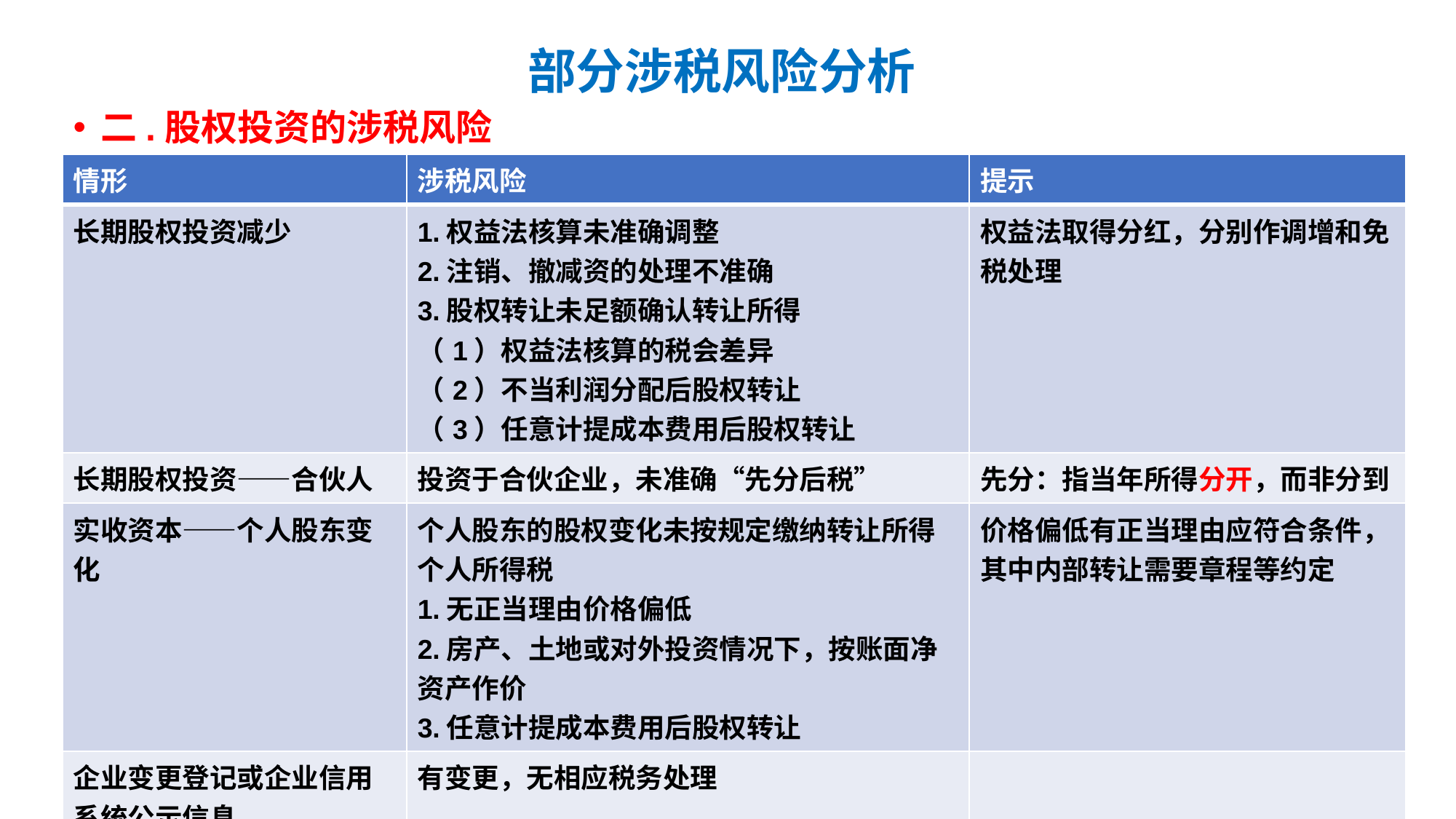

# 部分涉税风险分析
二.股权投资的涉税风险

| 情形 | 涉税风险 | 提示 |
| --- | --- | --- |
| 长期股权投资减少 | 1.权益法核算未准确调整 2.注销、撤减资的处理不准确 3.股权转让未足额确认转让所得 （1）权益法核算的税会差异 （2）不当利润分配后股权转让 （3）任意计提成本费用后股权转让 | 权益法取得分红，分别作调增和免税处理 |
| 长期股权投资——合伙人 | 投资于合伙企业，未准确“先分后税” | 先分：指当年所得分开，而非分到 |
| 实收资本——个人股东变化 | 个人股东的股权变化未按规定缴纳转让所得个人所得税 1.无正当理由价格偏低 2.房产、土地或对外投资情况下，按账面净资产作价 3.任意计提成本费用后股权转让 | 价格偏低有正当理由应符合条件，其中内部转让需要章程等约定 |
| 企业变更登记或企业信用系统公示信息 | 有变更，无相应税务处理 |  |
| 印花税 | 发生股权转让（受让或转让）未申报缴纳 |  |